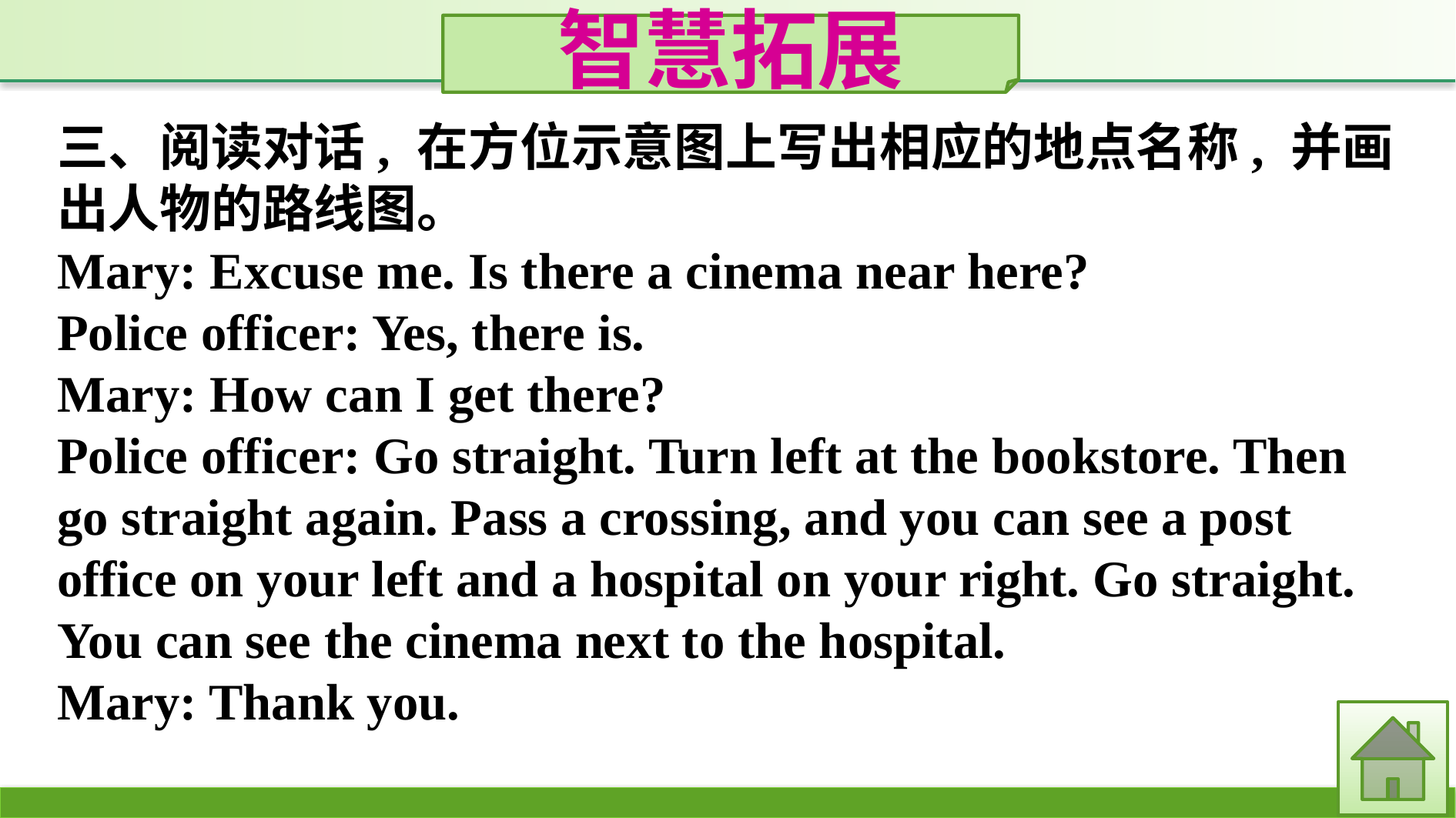

智慧拓展
三、阅读对话, 在方位示意图上写出相应的地点名称, 并画出人物的路线图。
Mary: Excuse me. Is there a cinema near here?
Police officer: Yes, there is.
Mary: How can I get there?
Police officer: Go straight. Turn left at the bookstore. Then go straight again. Pass a crossing, and you can see a post office on your left and a hospital on your right. Go straight. You can see the cinema next to the hospital.
Mary: Thank you.